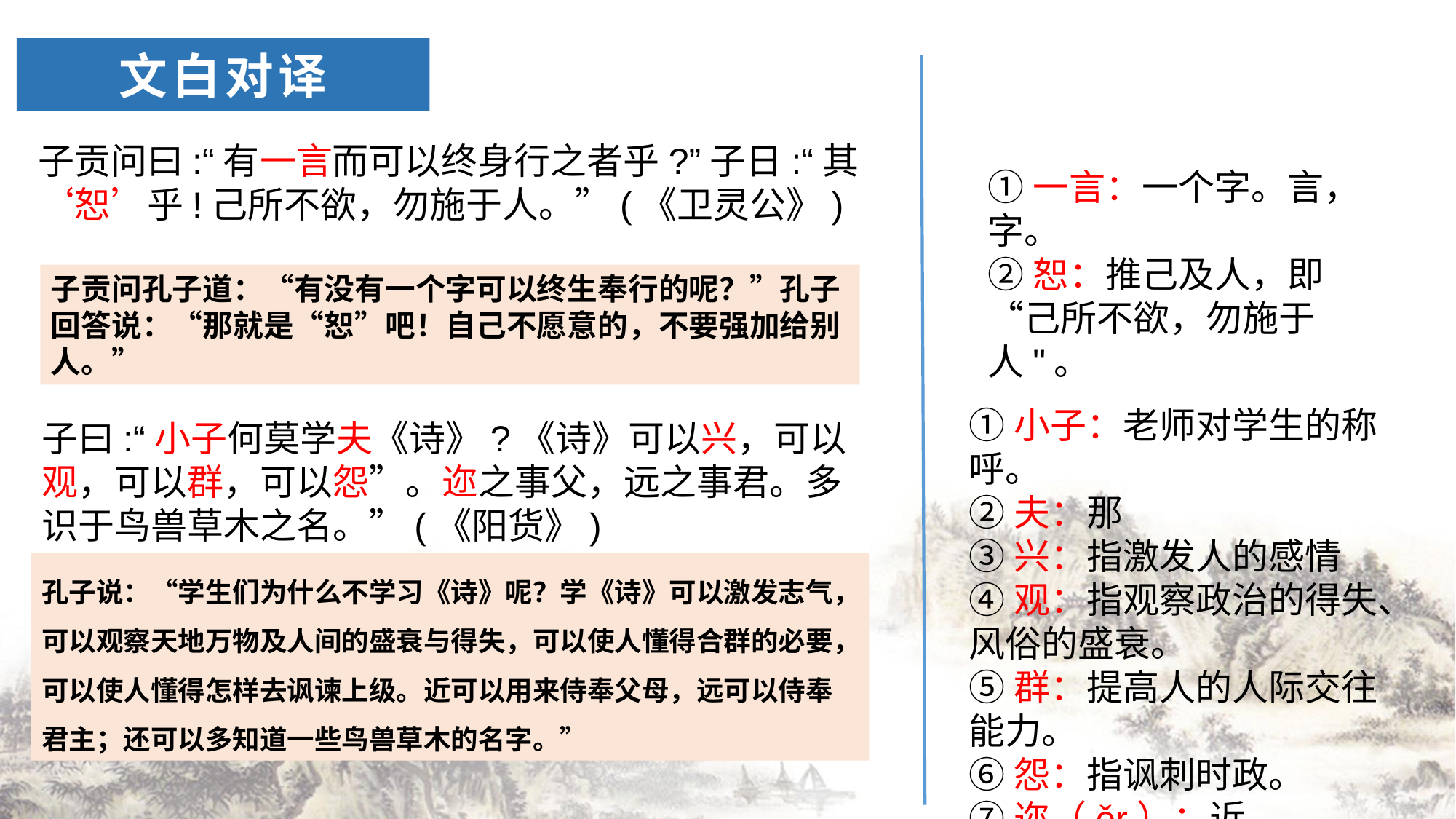

# 文白对译
子贡问曰:“有一言而可以终身行之者乎?”子日:“其‘恕’乎!己所不欲，勿施于人。”(《卫灵公》)

①一言：一个字。言，字。
②恕：推己及人，即“己所不欲，勿施于人"。
子贡问孔子道：“有没有一个字可以终生奉行的呢？”孔子回答说：“那就是“恕”吧！自己不愿意的，不要强加给别人。”
①小子：老师对学生的称呼。
②夫：那
③兴：指激发人的感情
④观：指观察政治的得失、风俗的盛衰。
⑤群：提高人的人际交往能力。
⑥怨：指讽刺时政。
⑦迩（ěr）：近。
子曰:“小子何莫学夫《诗》?《诗》可以兴，可以观，可以群，可以怨”。迩之事父，远之事君。多识于鸟兽草木之名。”(《阳货》)
孔子说：“学生们为什么不学习《诗》呢？学《诗》可以激发志气，可以观察天地万物及人间的盛衰与得失，可以使人懂得合群的必要，可以使人懂得怎样去讽谏上级。近可以用来侍奉父母，远可以侍奉君主；还可以多知道一些鸟兽草木的名字。”